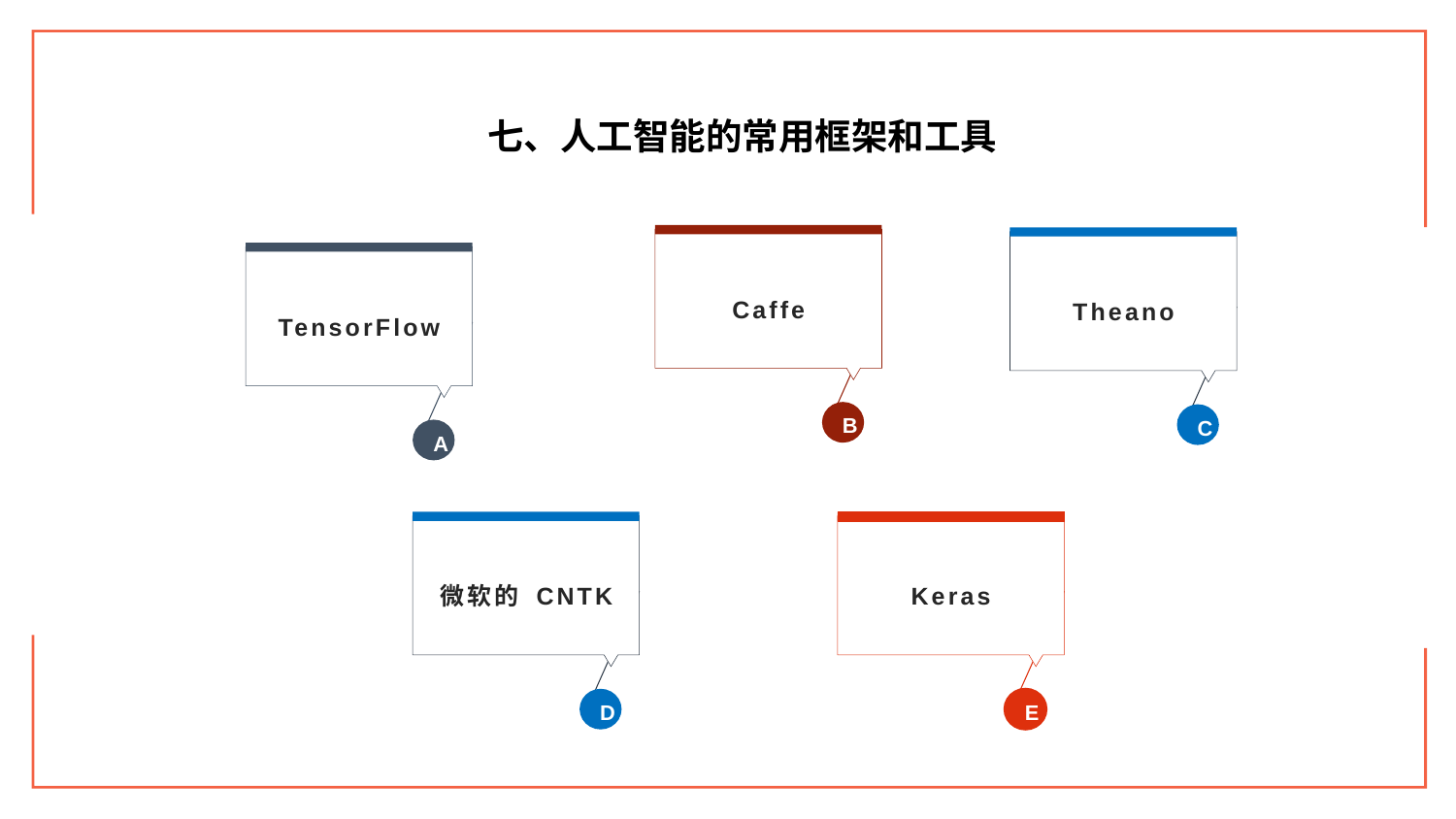

七、人工智能的常用框架和工具

Caffe
B

Theano
C

TensorFlow
A

微软的 CNTK
D

Keras
E